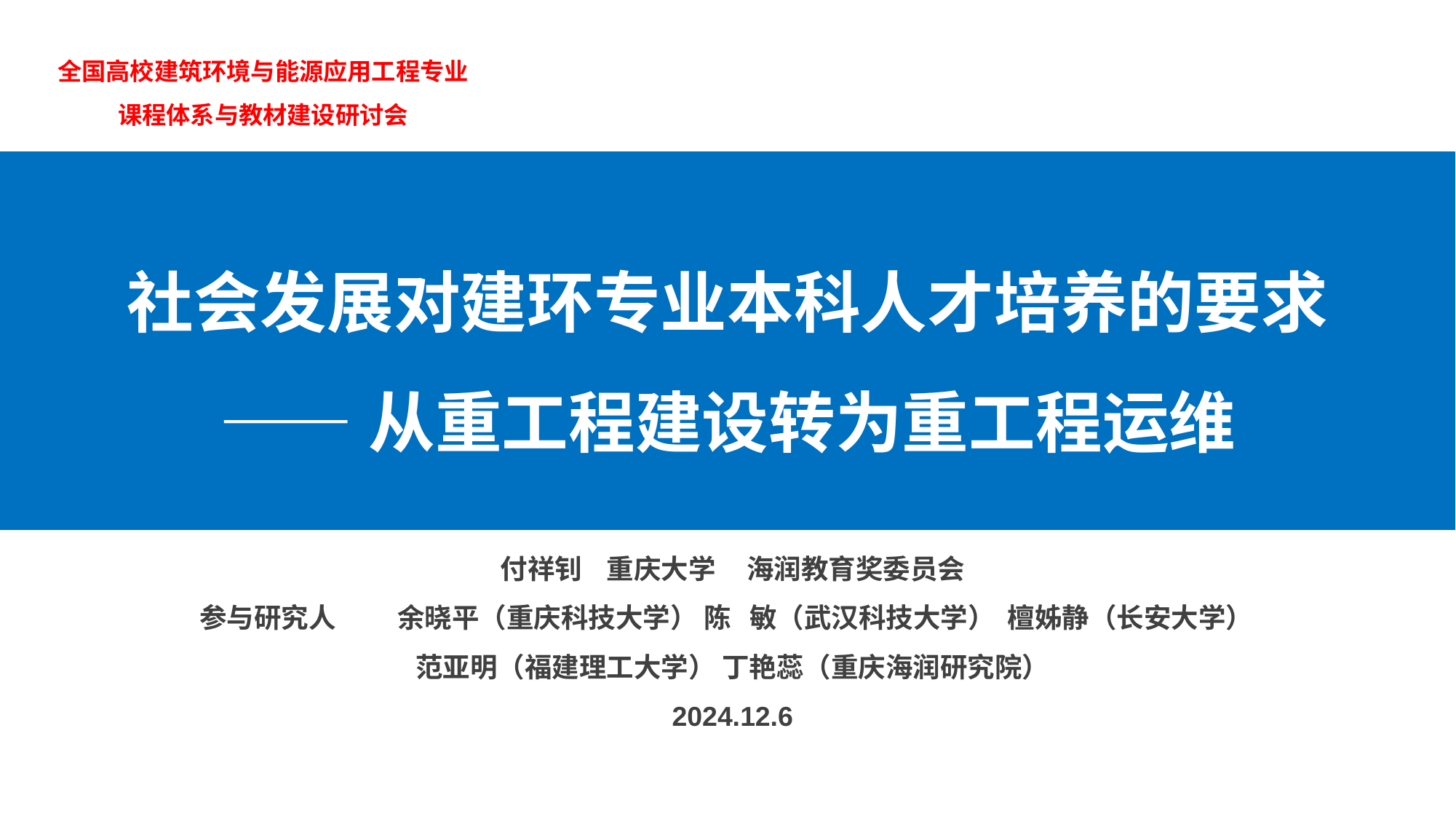

全国高校建筑环境与能源应用工程专业
课程体系与教材建设研讨会
社会发展对建环专业本科人才培养的要求
——从重工程建设转为重工程运维
付祥钊    重庆大学     海润教育奖委员会
参与研究人          余晓平（重庆科技大学） 陈   敏（武汉科技大学）  檀姊静（长安大学）
范亚明（福建理工大学） 丁艳蕊（重庆海润研究院）
2024.12.6